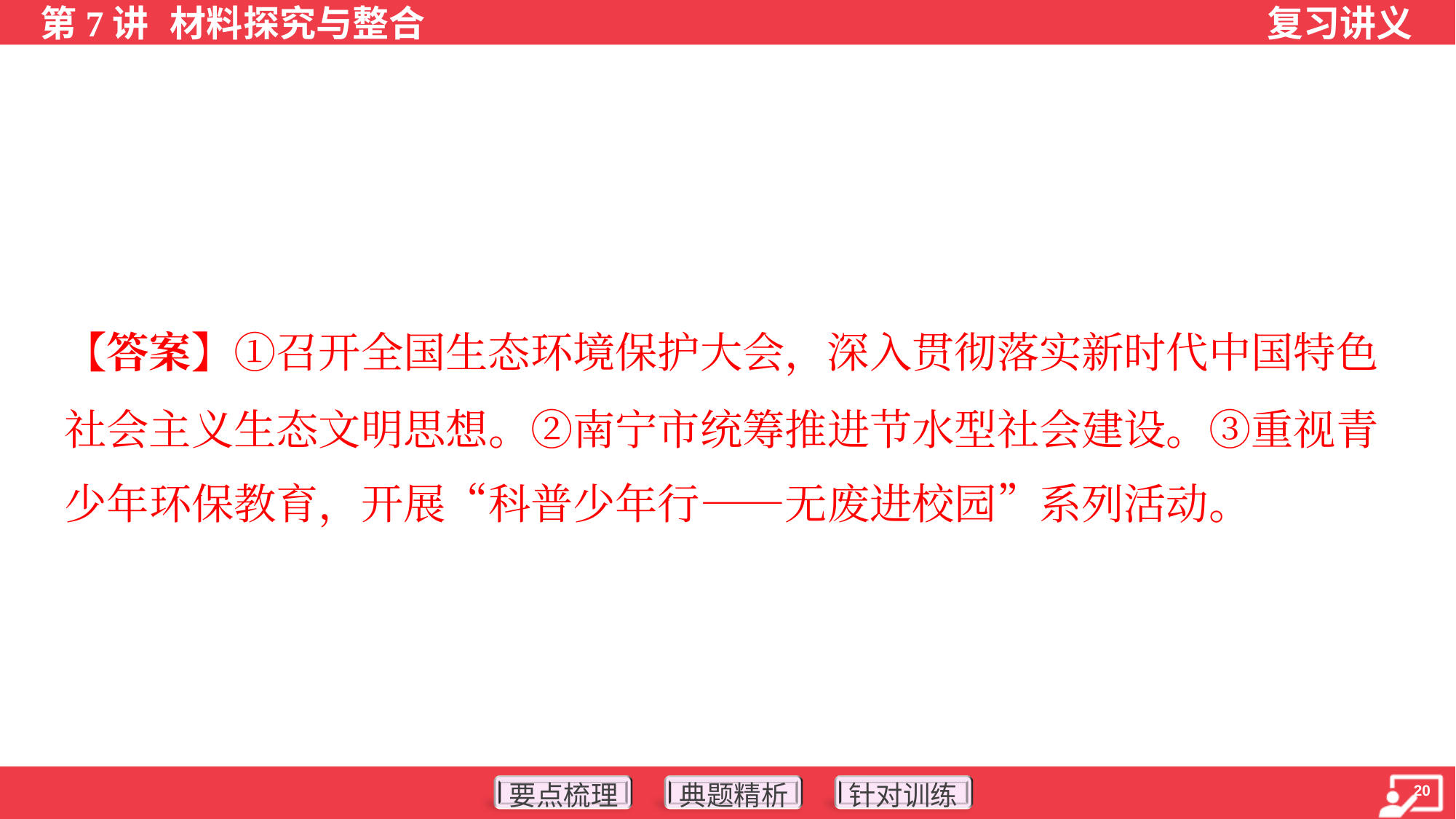

【答案】①召开全国生态环境保护大会，深入贯彻落实新时代中国特色
社会主义生态文明思想。②南宁市统筹推进节水型社会建设。③重视青
少年环保教育，开展“科普少年行——无废进校园”系列活动。